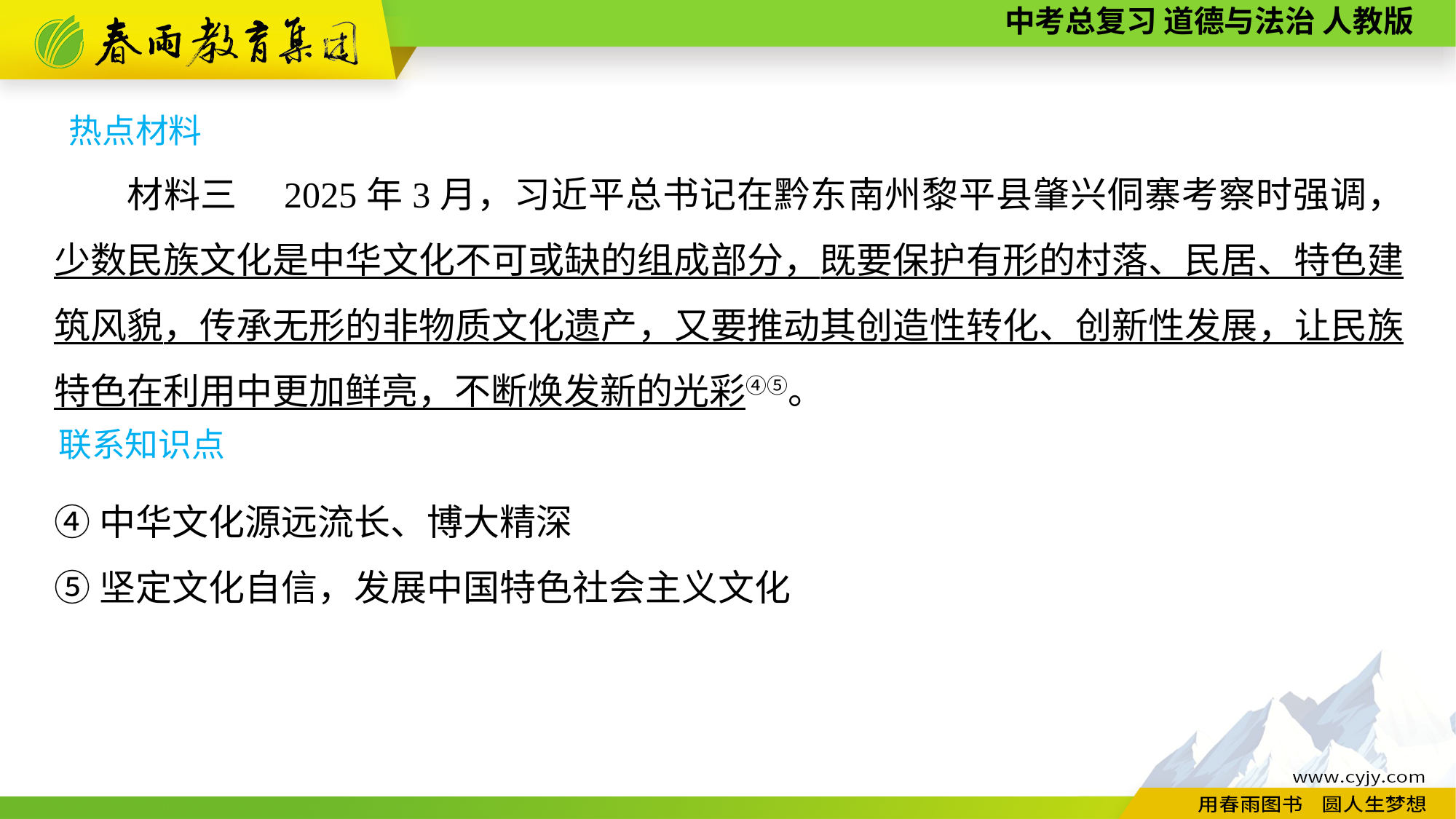

热点材料
材料三　2025年3月，习近平总书记在黔东南州黎平县肇兴侗寨考察时强调，少数民族文化是中华文化不可或缺的组成部分，既要保护有形的村落、民居、特色建筑风貌，传承无形的非物质文化遗产，又要推动其创造性转化、创新性发展，让民族特色在利用中更加鲜亮，不断焕发新的光彩④⑤。

④中华文化源远流长、博大精深
⑤坚定文化自信，发展中国特色社会主义文化
联系知识点